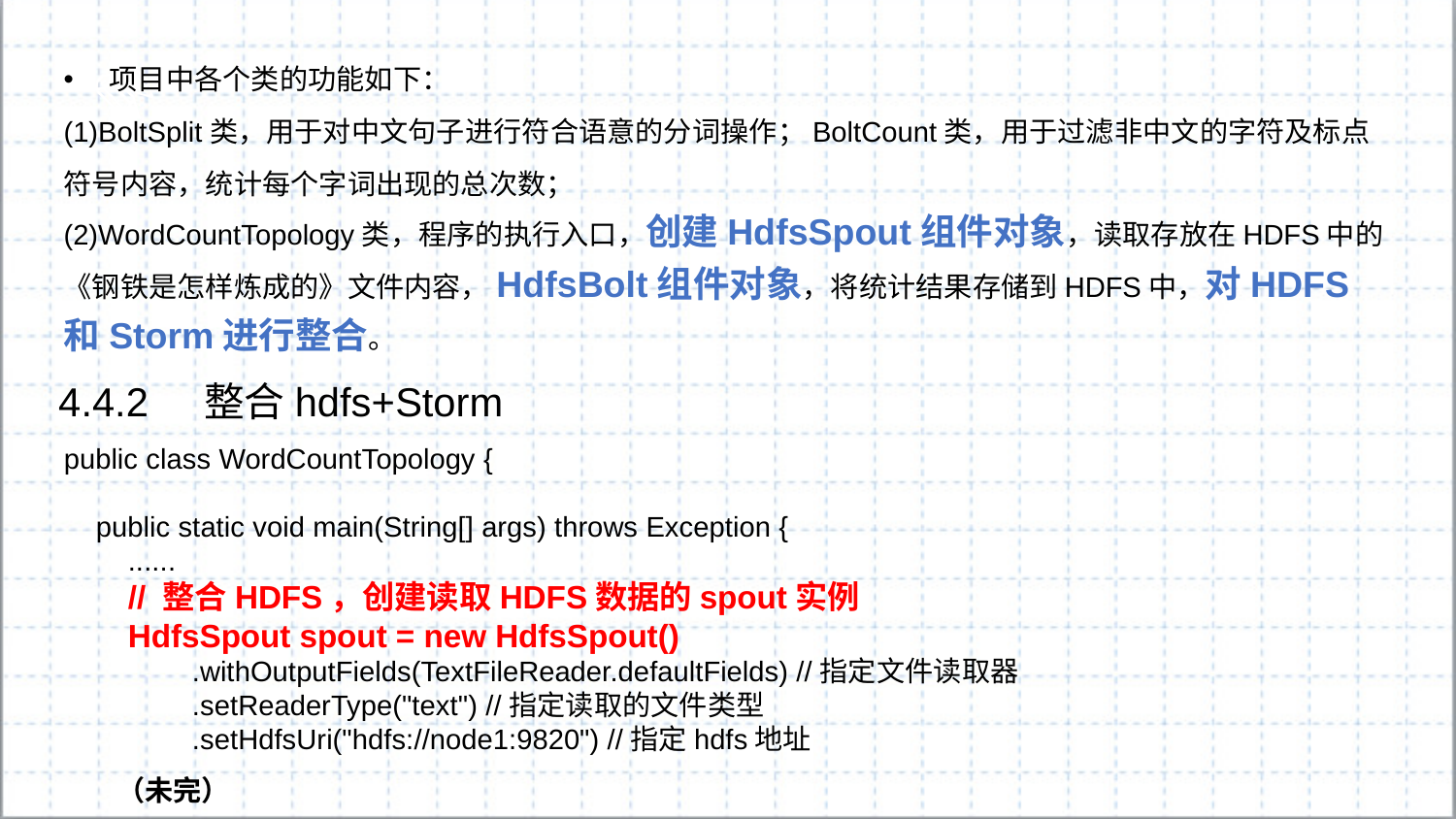

项目中各个类的功能如下：
(1)BoltSplit类，用于对中文句子进行符合语意的分词操作；BoltCount类，用于过滤非中文的字符及标点符号内容，统计每个字词出现的总次数；
(2)WordCountTopology类，程序的执行入口，创建HdfsSpout组件对象，读取存放在HDFS中的《钢铁是怎样炼成的》文件内容，HdfsBolt组件对象，将统计结果存储到HDFS中，对HDFS和Storm进行整合。
4.4.2	整合hdfs+Storm
public class WordCountTopology {

    public static void main(String[] args) throws Exception {
        ......
        // 整合HDFS，创建读取HDFS数据的spout实例
        HdfsSpout spout = new HdfsSpout()
                .withOutputFields(TextFileReader.defaultFields) //指定文件读取器
                .setReaderType("text") //指定读取的文件类型
                .setHdfsUri("hdfs://node1:9820") //指定hdfs地址
（未完）